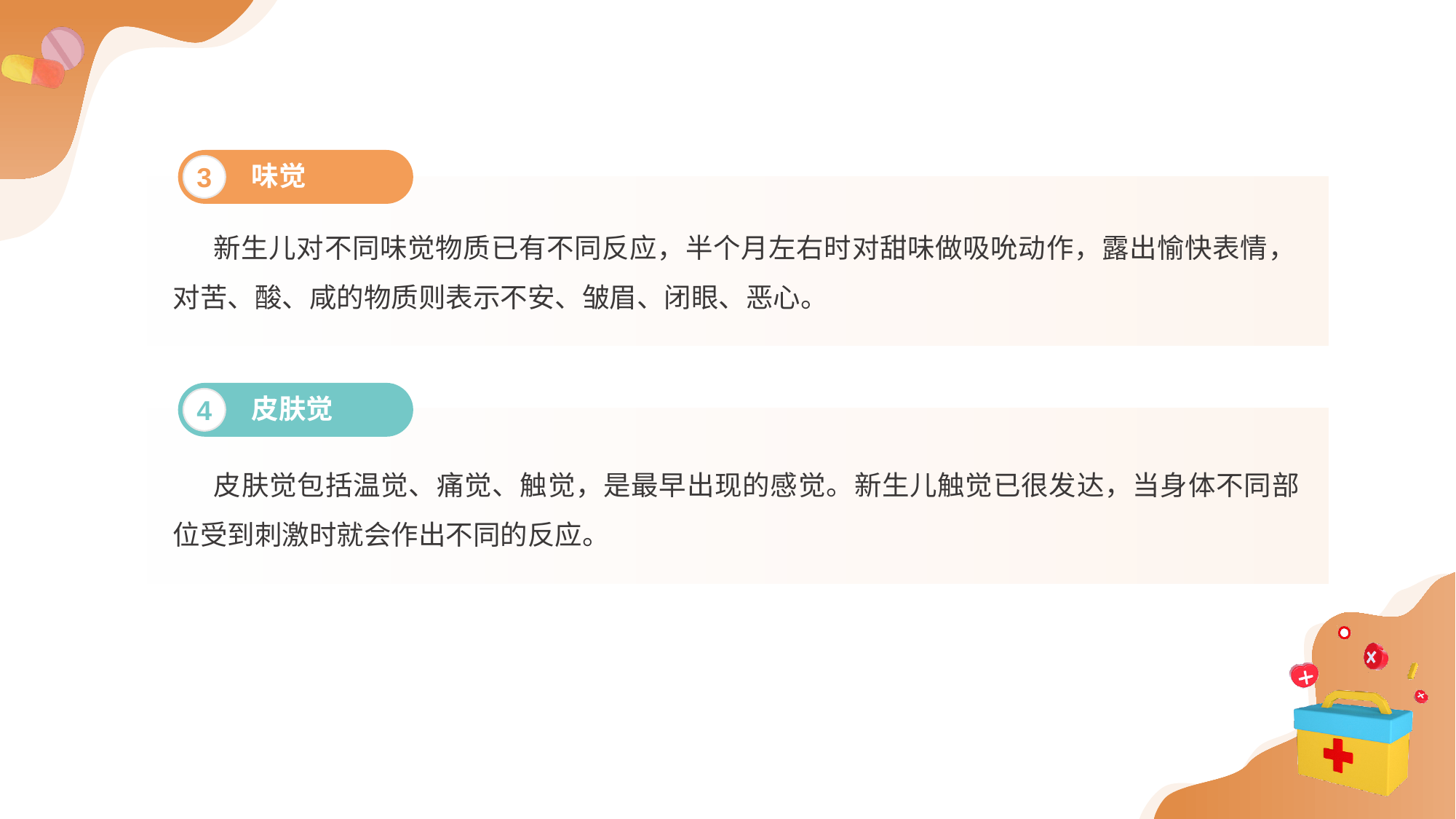

味觉

3

     新生儿对不同味觉物质已有不同反应，半个月左右时对甜味做吸吮动作，露出愉快表情，对苦、酸、咸的物质则表示不安、皱眉、闭眼、恶心。

皮肤觉

4

     皮肤觉包括温觉、痛觉、触觉，是最早出现的感觉。新生儿触觉已很发达，当身体不同部位受到刺激时就会作出不同的反应。